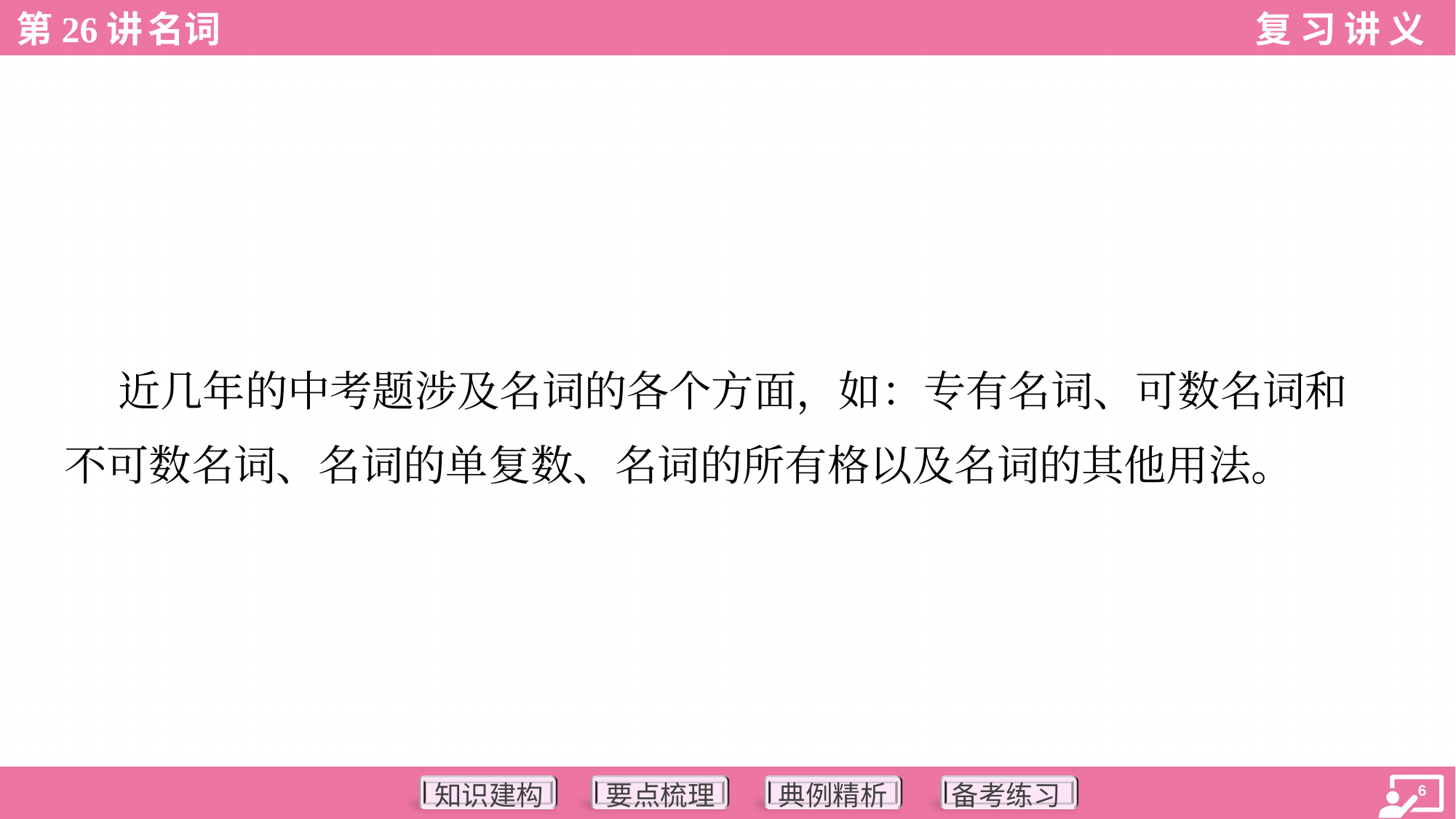

近几年的中考题涉及名词的各个方面，如：专有名词、可数名词和
不可数名词、名词的单复数、名词的所有格以及名词的其他用法。